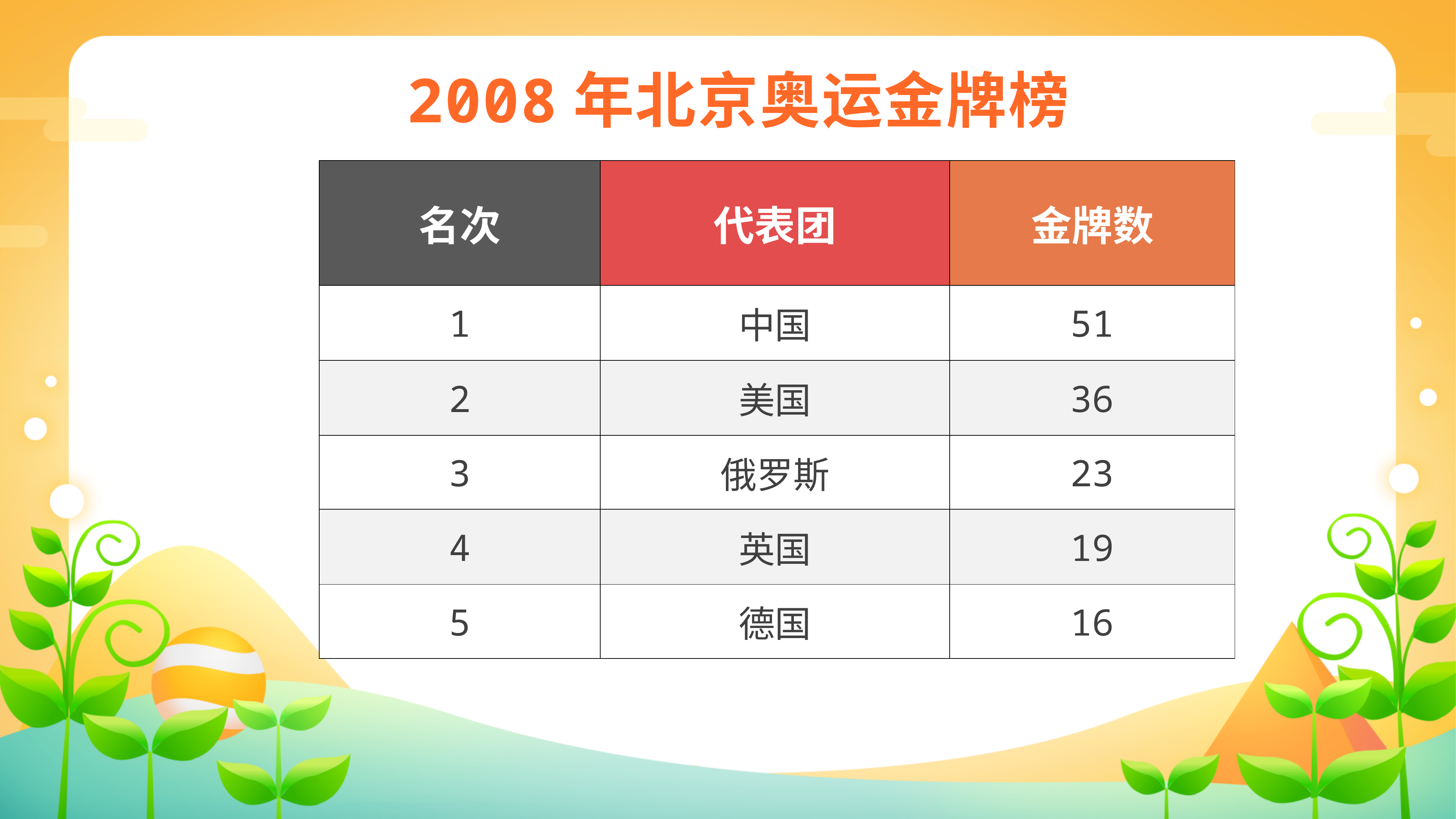

2008年北京奥运金牌榜

| 名次 | 代表团 | 金牌数 |
| --- | --- | --- |
| 1 | 中国 | 51 |
| 2 | 美国 | 36 |
| 3 | 俄罗斯 | 23 |
| 4 | 英国 | 19 |
| 5 | 德国 | 16 |